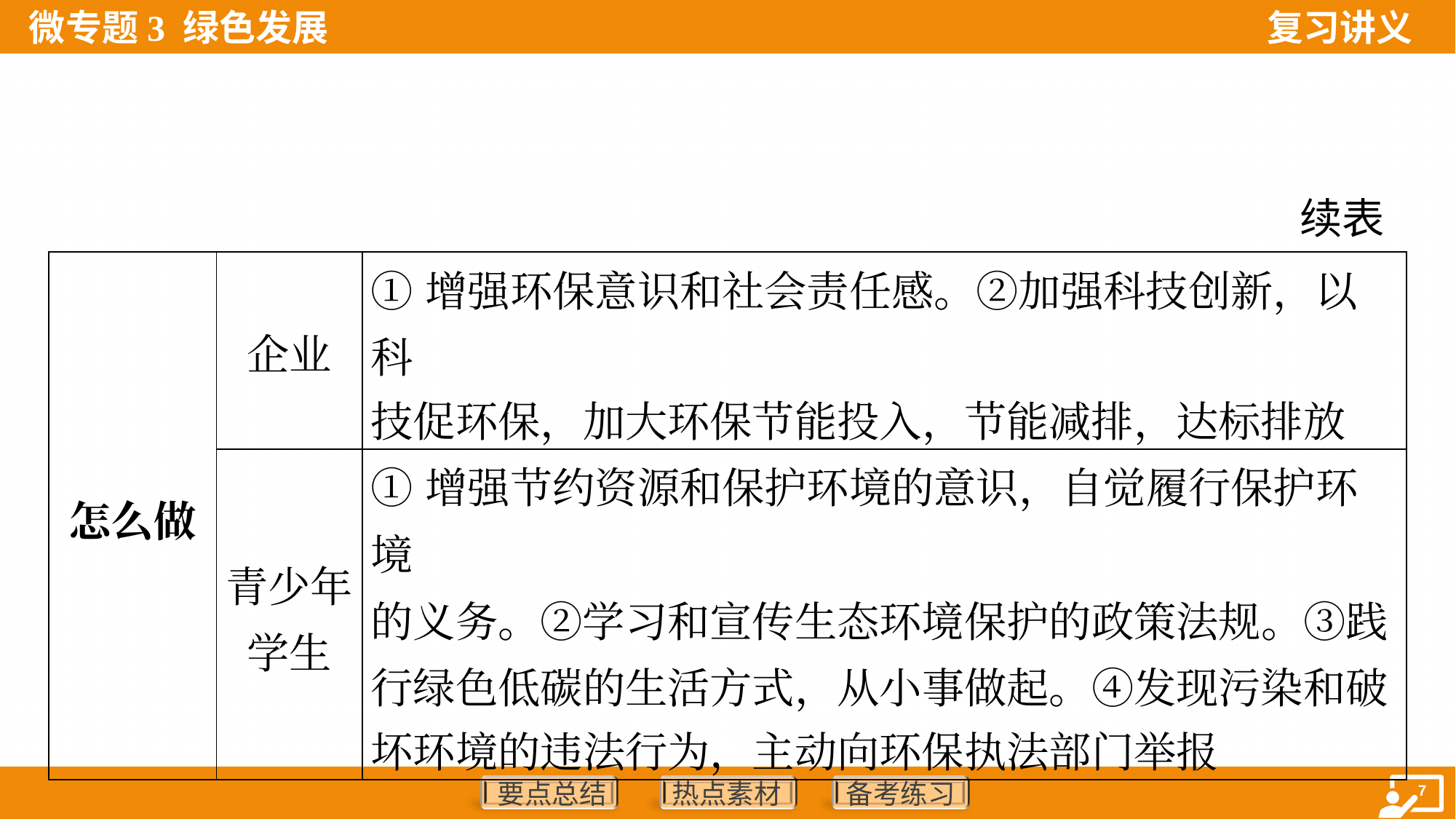

续表
| 怎么做 | 企业 | ①增强环保意识和社会责任感。②加强科技创新，以科 技促环保，加大环保节能投入，节能减排，达标排放 |
| --- | --- | --- |
|  | 青少年学生 | ①增强节约资源和保护环境的意识，自觉履行保护环境 的义务。②学习和宣传生态环境保护的政策法规。③践 行绿色低碳的生活方式，从小事做起。④发现污染和破 坏环境的违法行为，主动向环保执法部门举报 |